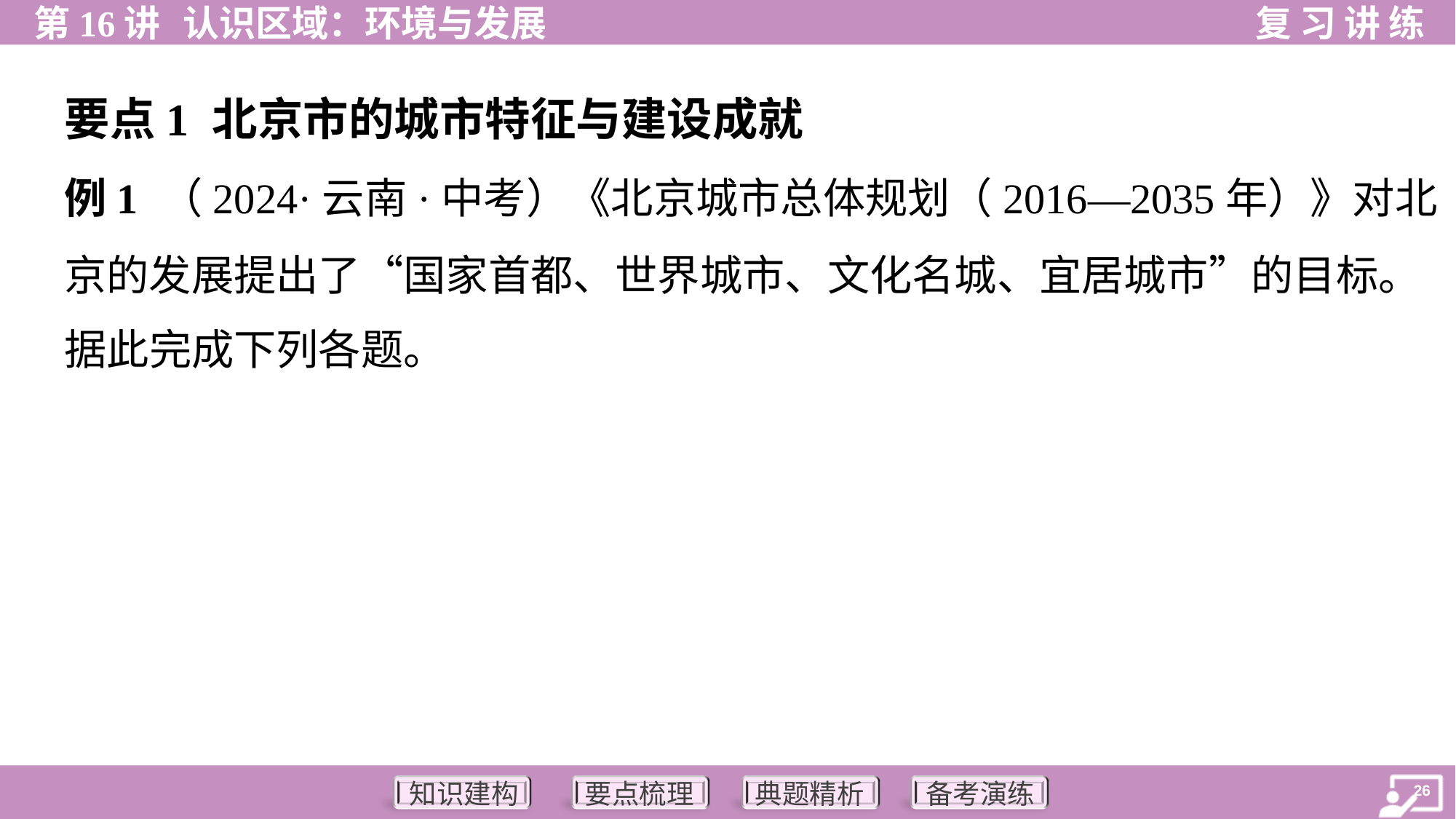

要点1 北京市的城市特征与建设成就
例1 （2024·云南·中考）《北京城市总体规划（2016—2035年）》对北
京的发展提出了“国家首都、世界城市、文化名城、宜居城市”的目标。
据此完成下列各题。